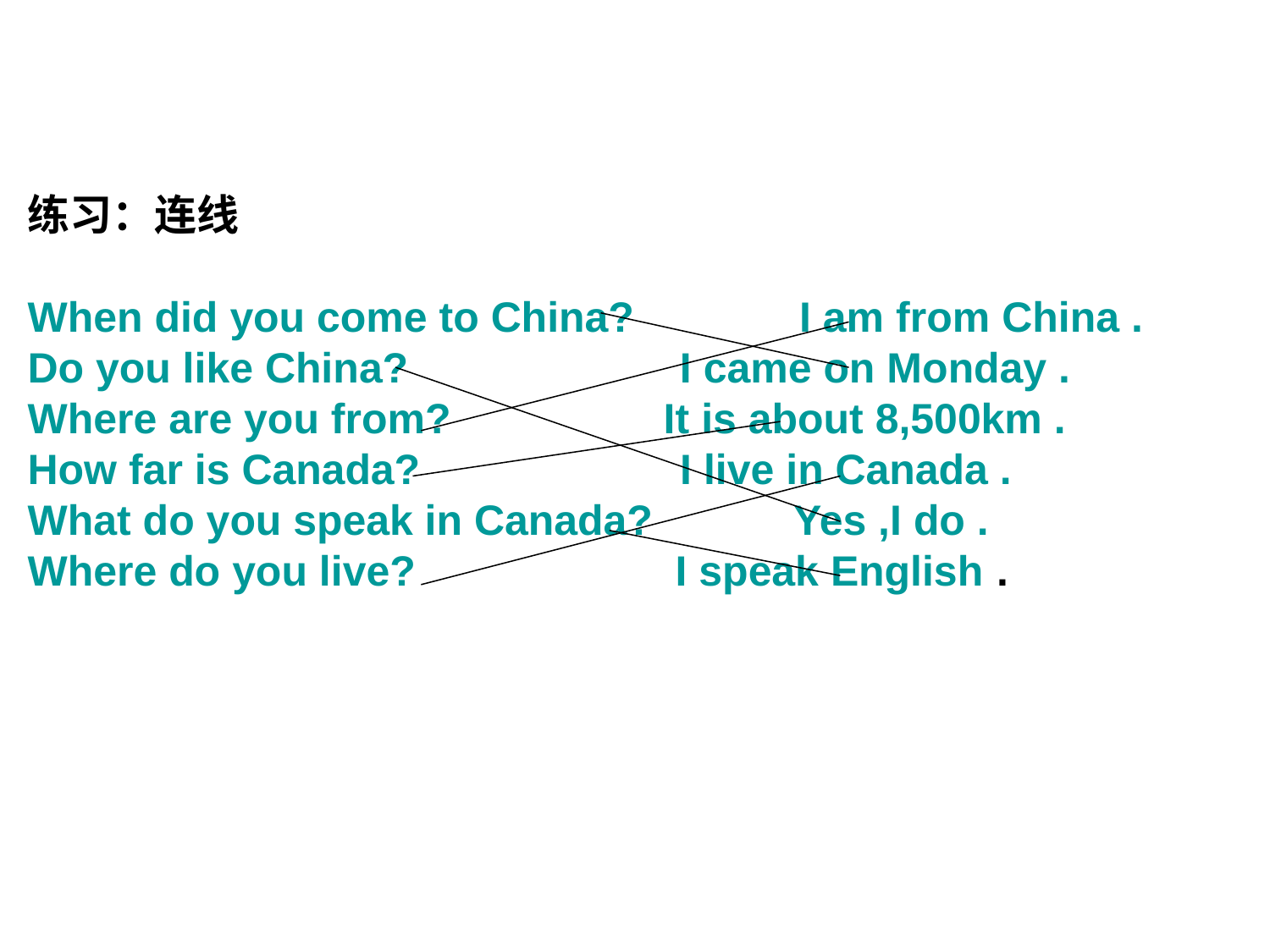

练习：连线

When did you come to China?              I am from China .
Do you like China?                       I came on Monday .
Where are you from?                  It is about 8,500km .
How far is Canada?                      I live in Canada .
What do you speak in Canada?            Yes ,I do .
Where do you live?                      I speak English .